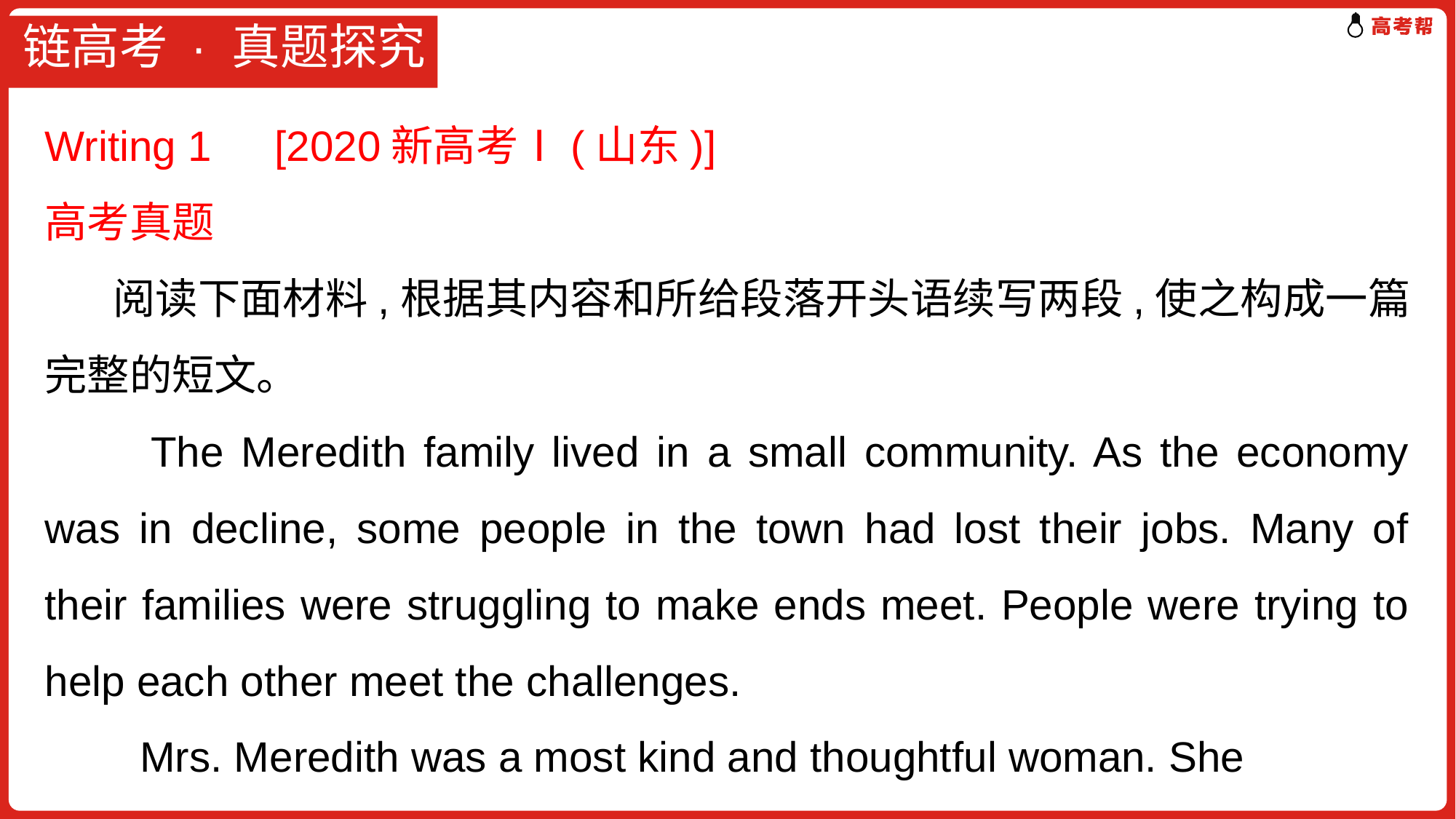

# 链高考 · 真题探究
Writing 1　[2020新高考Ⅰ(山东)]
高考真题
      阅读下面材料,根据其内容和所给段落开头语续写两段,使之构成一篇完整的短文。
　　The Meredith family lived in a small community. As the economy was in decline, some people in the town had lost their jobs. Many of their families were struggling to make ends meet. People were trying to help each other meet the challenges.
　　Mrs. Meredith was a most kind and thoughtful woman. She